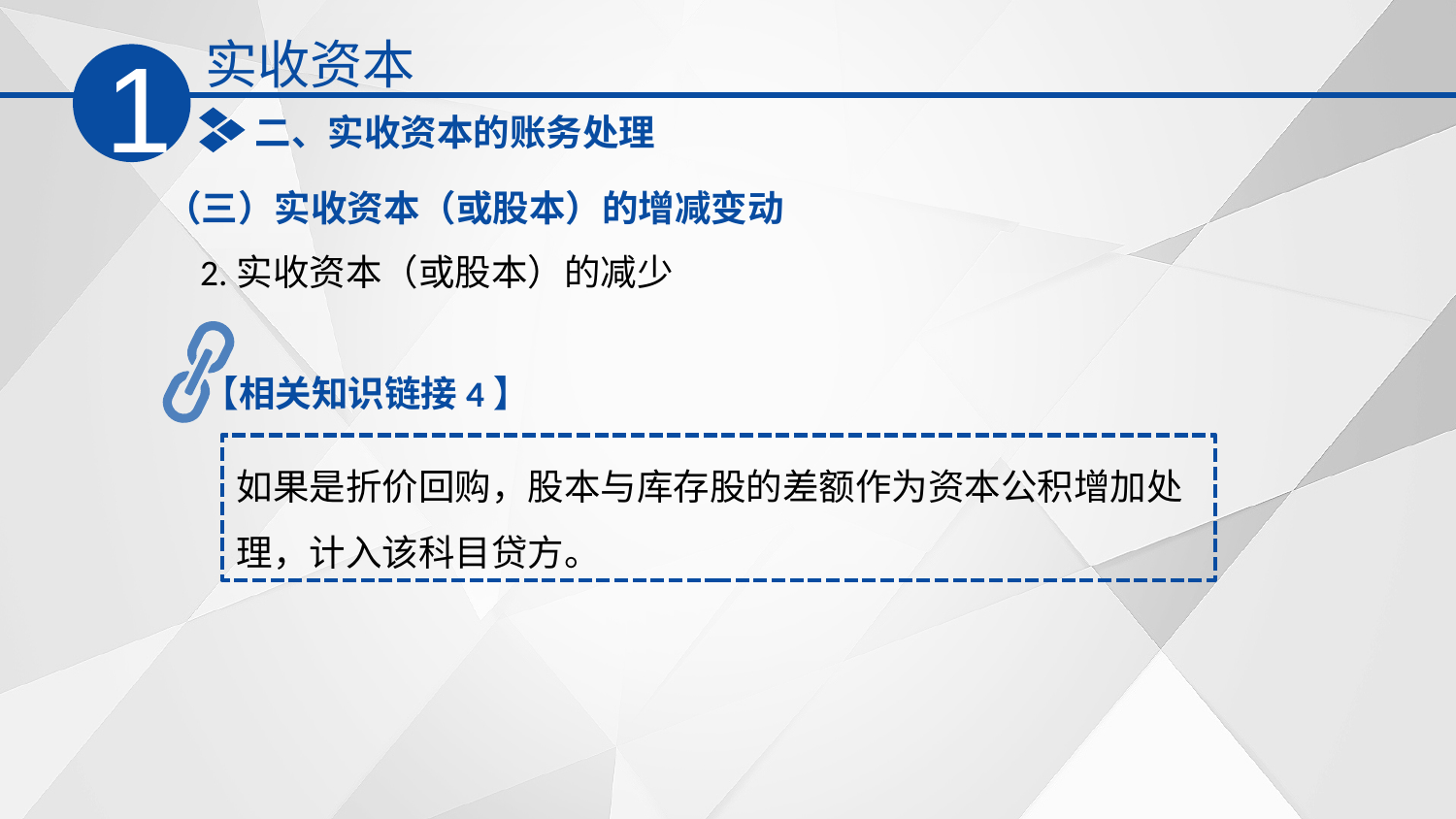

实收资本
1

二、实收资本的账务处理

（三）实收资本（或股本）的增减变动
2.实收资本（或股本）的减少

【相关知识链接4】
如果是折价回购，股本与库存股的差额作为资本公积增加处理，计入该科目贷方。